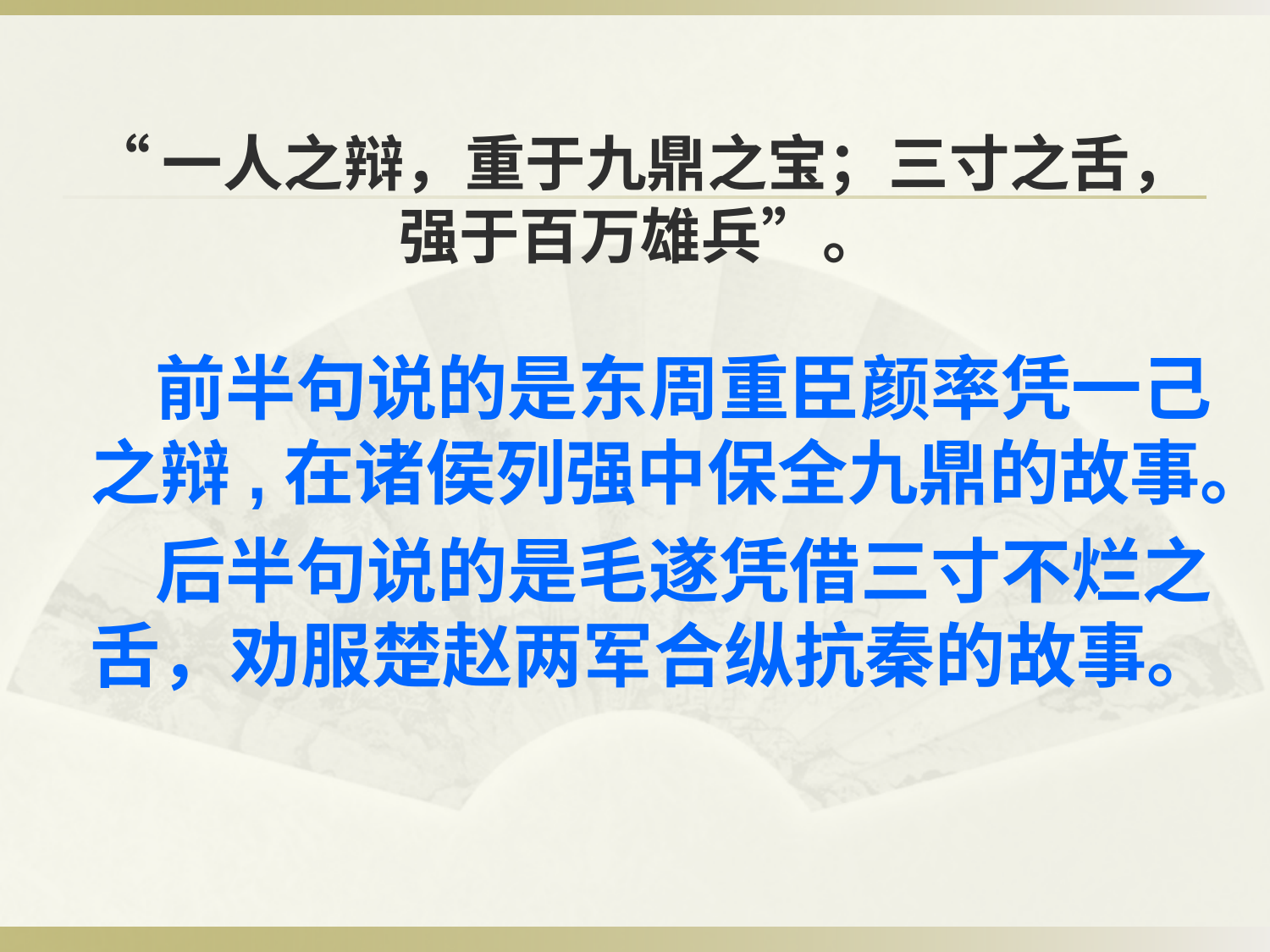

# “一人之辩，重于九鼎之宝；三寸之舌，强于百万雄兵”。
      前半句说的是东周重臣颜率凭一己之辩,在诸侯列强中保全九鼎的故事。
      后半句说的是毛遂凭借三寸不烂之舌，劝服楚赵两军合纵抗秦的故事。